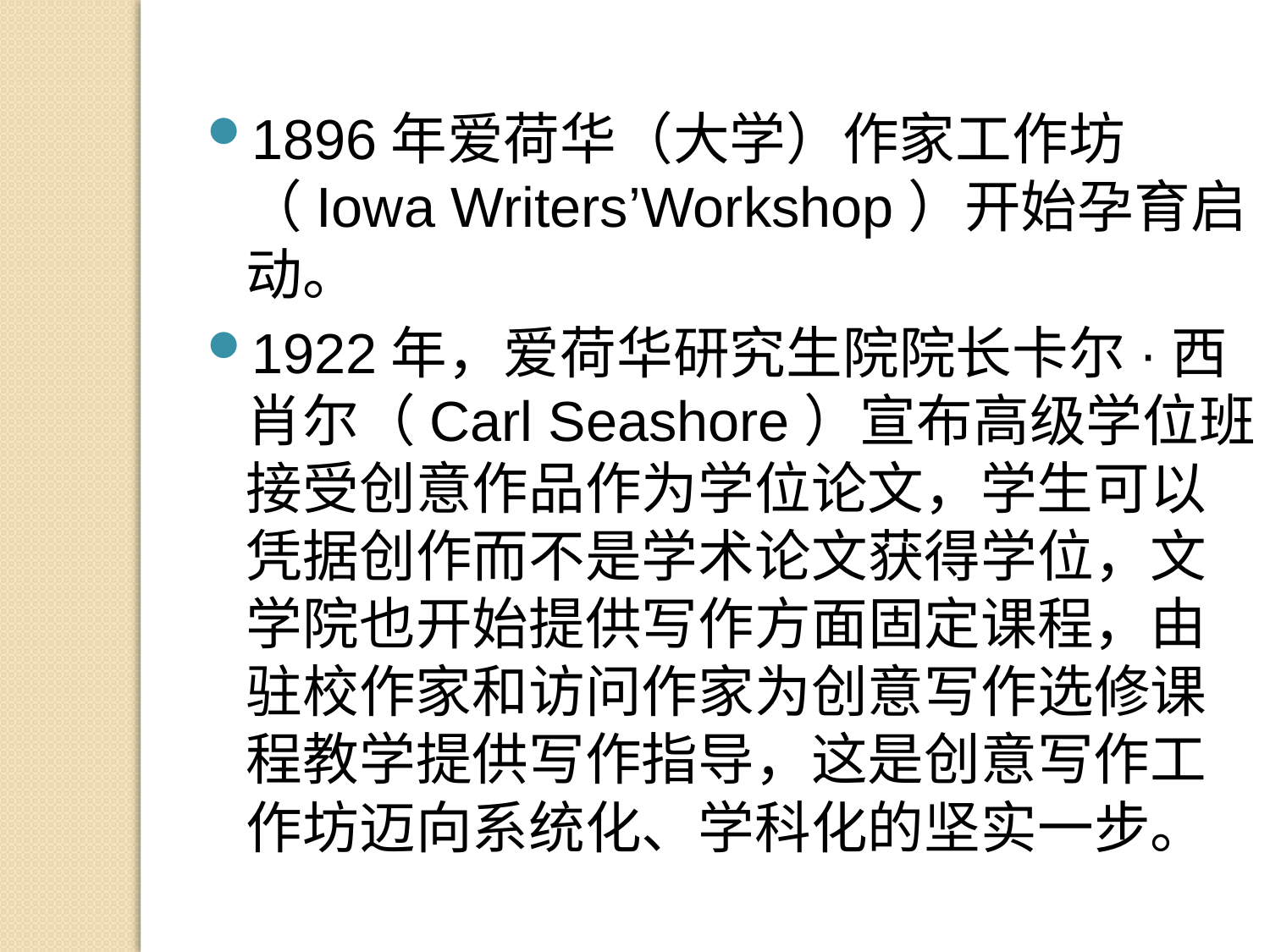

1896年爱荷华（大学）作家工作坊（Iowa Writers’Workshop）开始孕育启动。
1922年，爱荷华研究生院院长卡尔·西肖尔（Carl Seashore）宣布高级学位班接受创意作品作为学位论文，学生可以凭据创作而不是学术论文获得学位，文学院也开始提供写作方面固定课程，由驻校作家和访问作家为创意写作选修课程教学提供写作指导，这是创意写作工作坊迈向系统化、学科化的坚实一步。